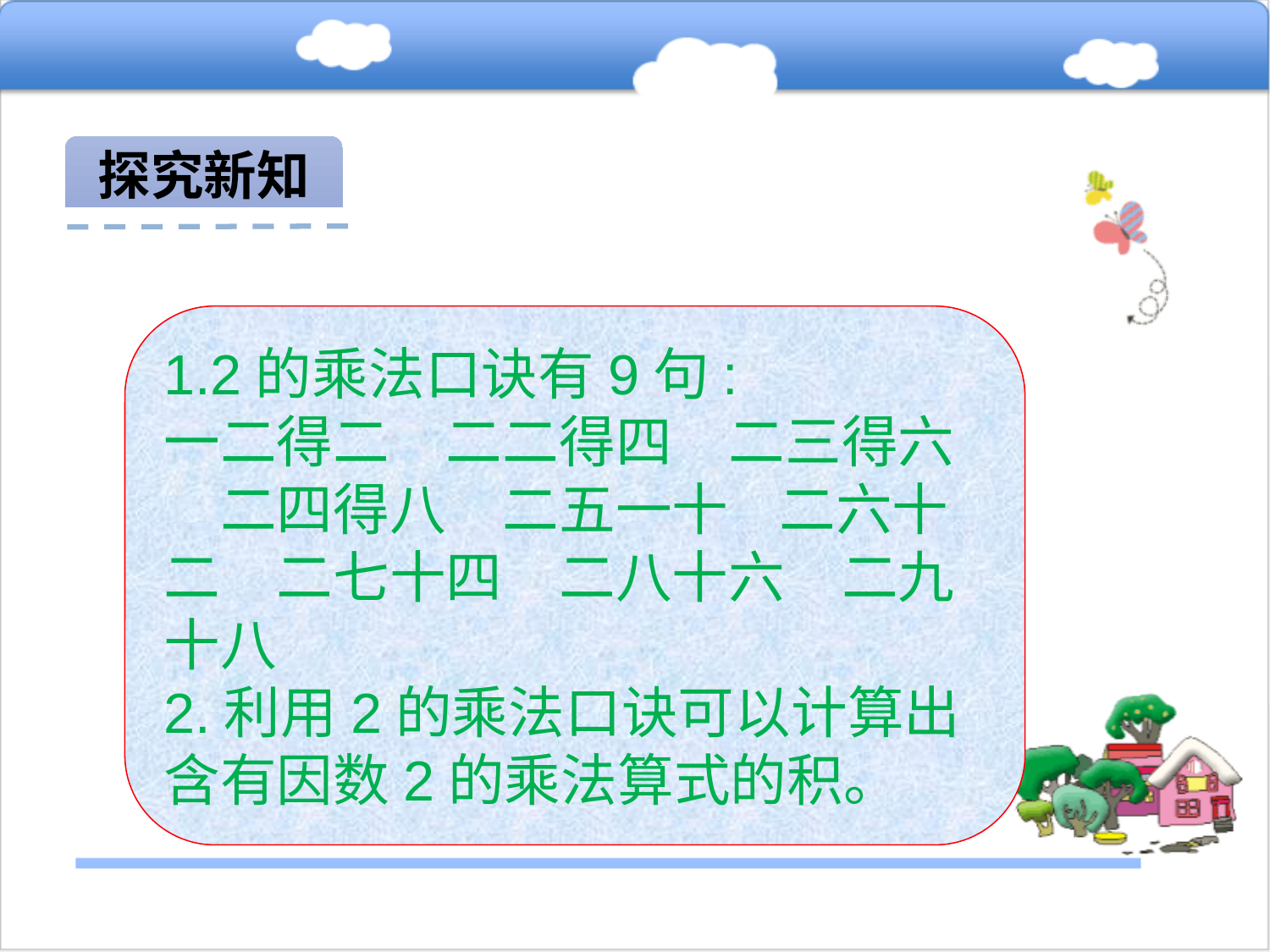

探究新知

1.2的乘法口诀有9句:
一二得二　二二得四　二三得六　二四得八　二五一十    二六十二　二七十四　二八十六　二九十八
2.利用2的乘法口诀可以计算出含有因数2的乘法算式的积。